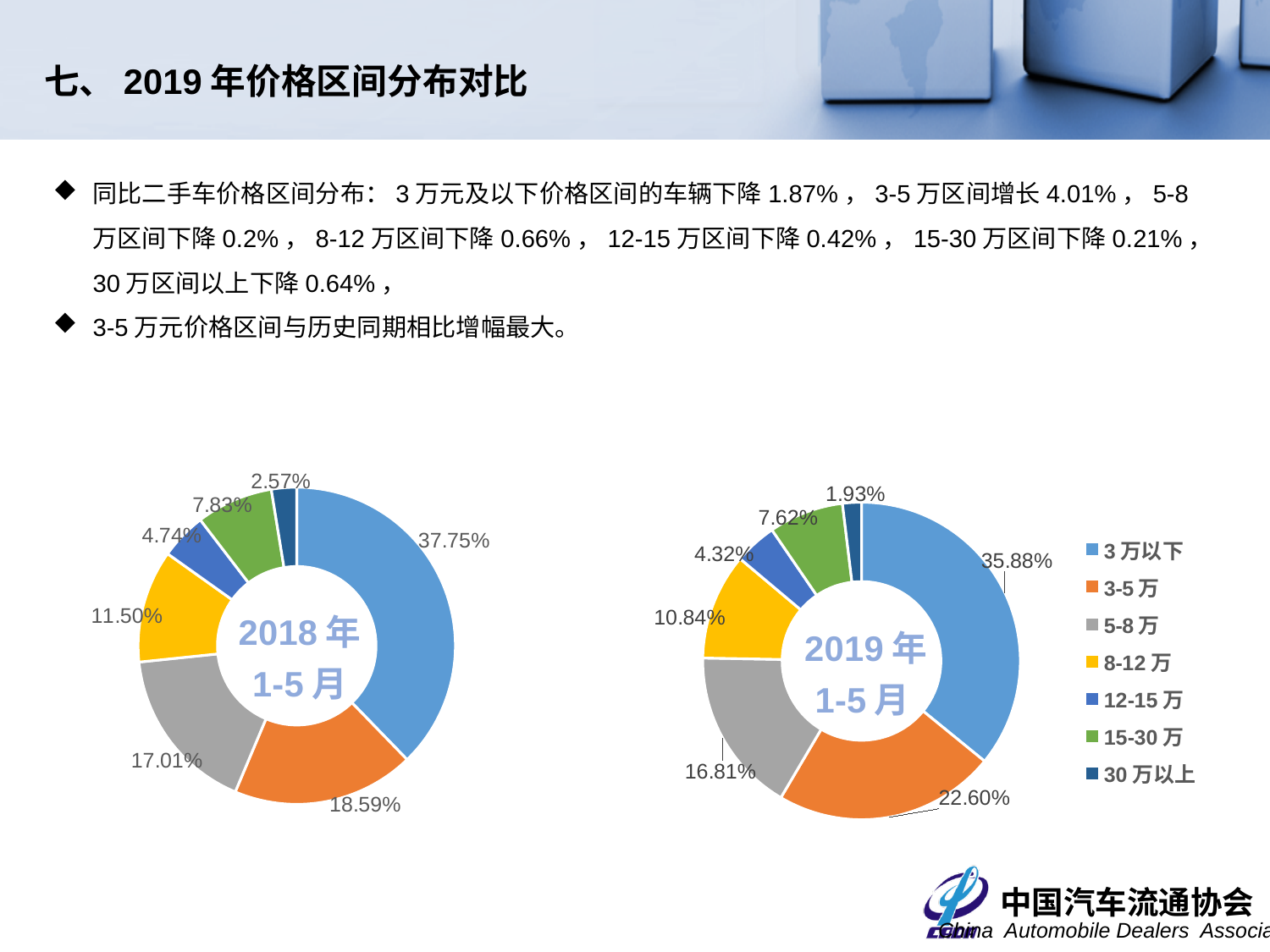

七、2019年价格区间分布对比
同比二手车价格区间分布：3万元及以下价格区间的车辆下降1.87%，3-5万区间增长4.01%，5-8万区间下降0.2%，8-12万区间下降0.66%，12-15万区间下降0.42%，15-30万区间下降0.21%，30万区间以上下降0.64%，
3-5万元价格区间与历史同期相比增幅最大。

### Chart

| Category | 比例 |
|---|---|
| 3w及以下 | 0.3775127437209016 |
| 3w-5w | 0.1858966543867554 |
| 5w-8w | 0.17014303004602763 |
| 8w-12w | 0.11502301379060542 |
| 12w-15w | 0.047402224519184064 |
| 15w-30w | 0.07828752661383656 |
| 30w以上 | 0.02573480692268957 |

### Chart

| Category |  |
|---|---|
| 3万以下 | 0.35883106241628193 |
| 3-5万 | 0.22599100137874187 |
| 5-8万 | 0.16810837597947098 |
| 8-12万 | 0.1084422179589714 |
| 12-15万 | 0.04320466711479866 |
| 15-30万 | 0.07616935464086473 |
| 30万以上 | 0.019253320510870472 |